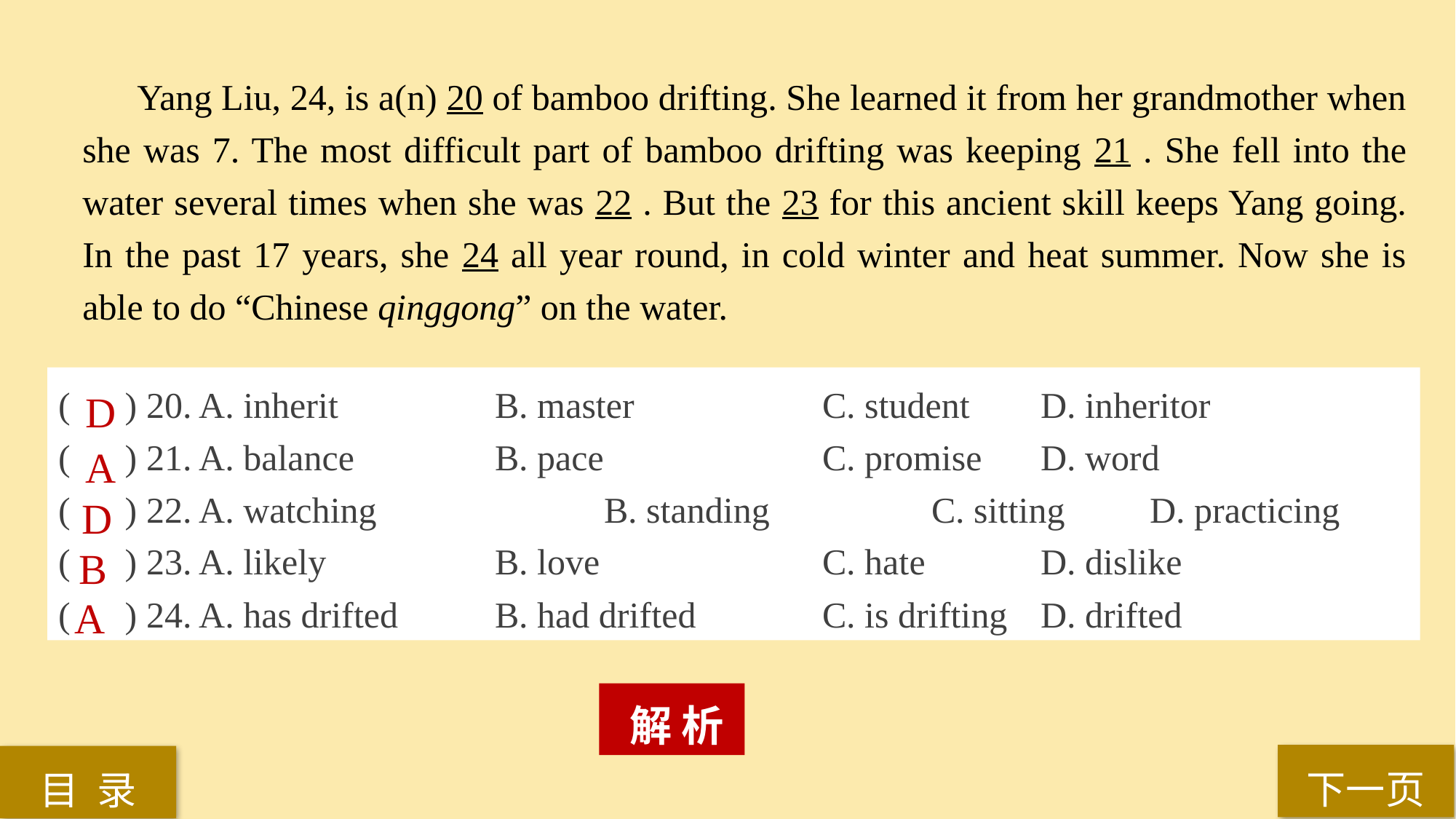

Yang Liu, 24, is a(n) 20 of bamboo drifting. She learned it from her grandmother when she was 7. The most difficult part of bamboo drifting was keeping 21 . She fell into the water several times when she was 22 . But the 23 for this ancient skill keeps Yang going. In the past 17 years, she 24 all year round, in cold winter and heat summer. Now she is able to do “Chinese qinggong” on the water.
(      ) 20. A. inherit 		B. master 		C. student 	D. inheritor
(      ) 21. A. balance 		B. pace 		C. promise 	D. word
(      ) 22. A. watching 		B. standing 		C. sitting 	D. practicing
(      ) 23. A. likely 		B. love 		C. hate 	D. dislike
(      ) 24. A. has drifted 	B. had drifted 		C. is drifting 	D. drifted
D
A
D
B
A
 解 析